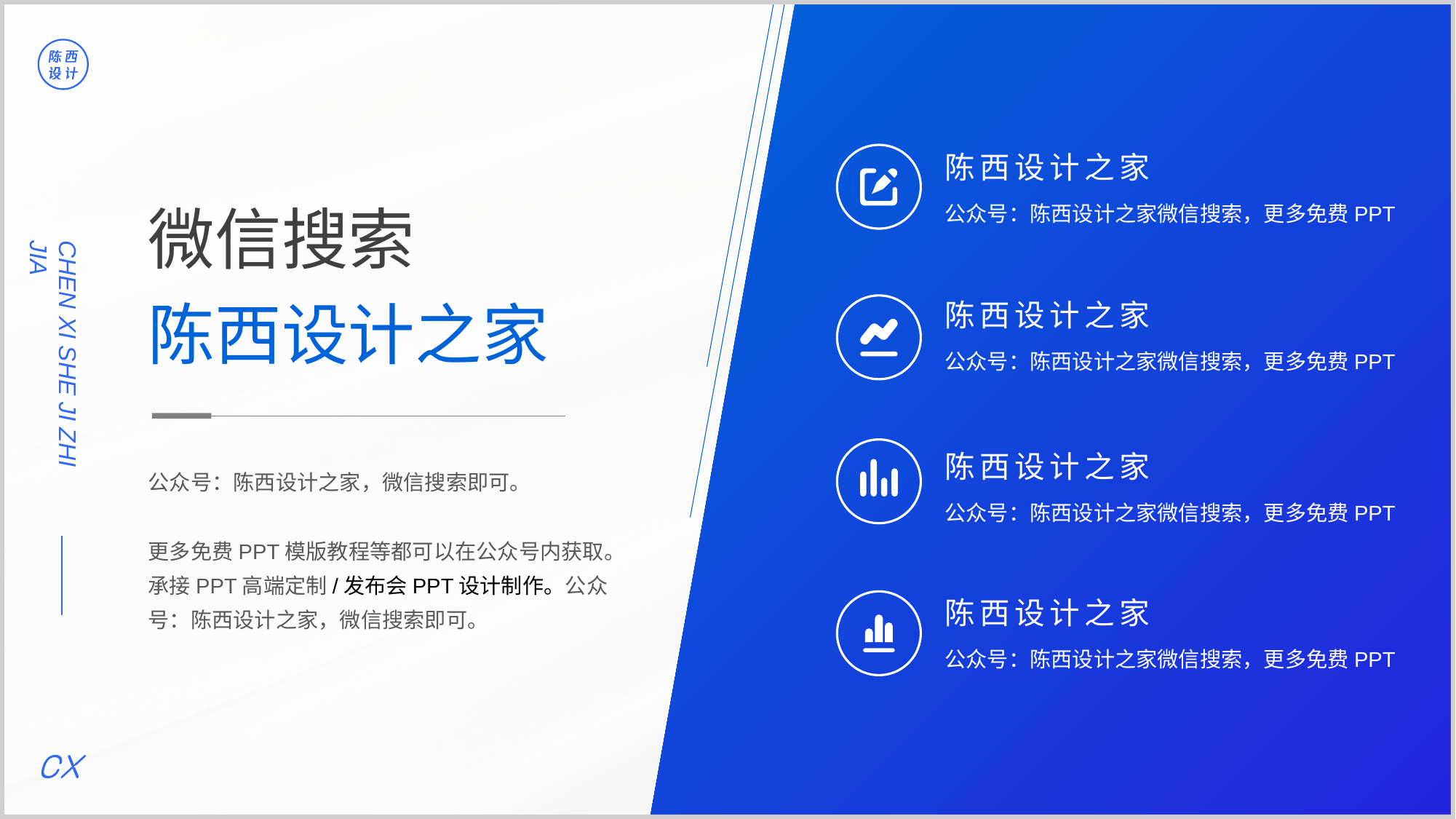

陈西设计之家

公众号：陈西设计之家微信搜索，更多免费PPT
微信搜索
CHEN XI SHE JI ZHI JIA
陈西设计之家
陈西设计之家

公众号：陈西设计之家微信搜索，更多免费PPT

陈西设计之家
公众号：陈西设计之家，微信搜索即可。

更多免费PPT模版教程等都可以在公众号内获取。承接PPT高端定制/发布会PPT设计制作。公众号：陈西设计之家，微信搜索即可。

公众号：陈西设计之家微信搜索，更多免费PPT
陈西设计之家

公众号：陈西设计之家微信搜索，更多免费PPT